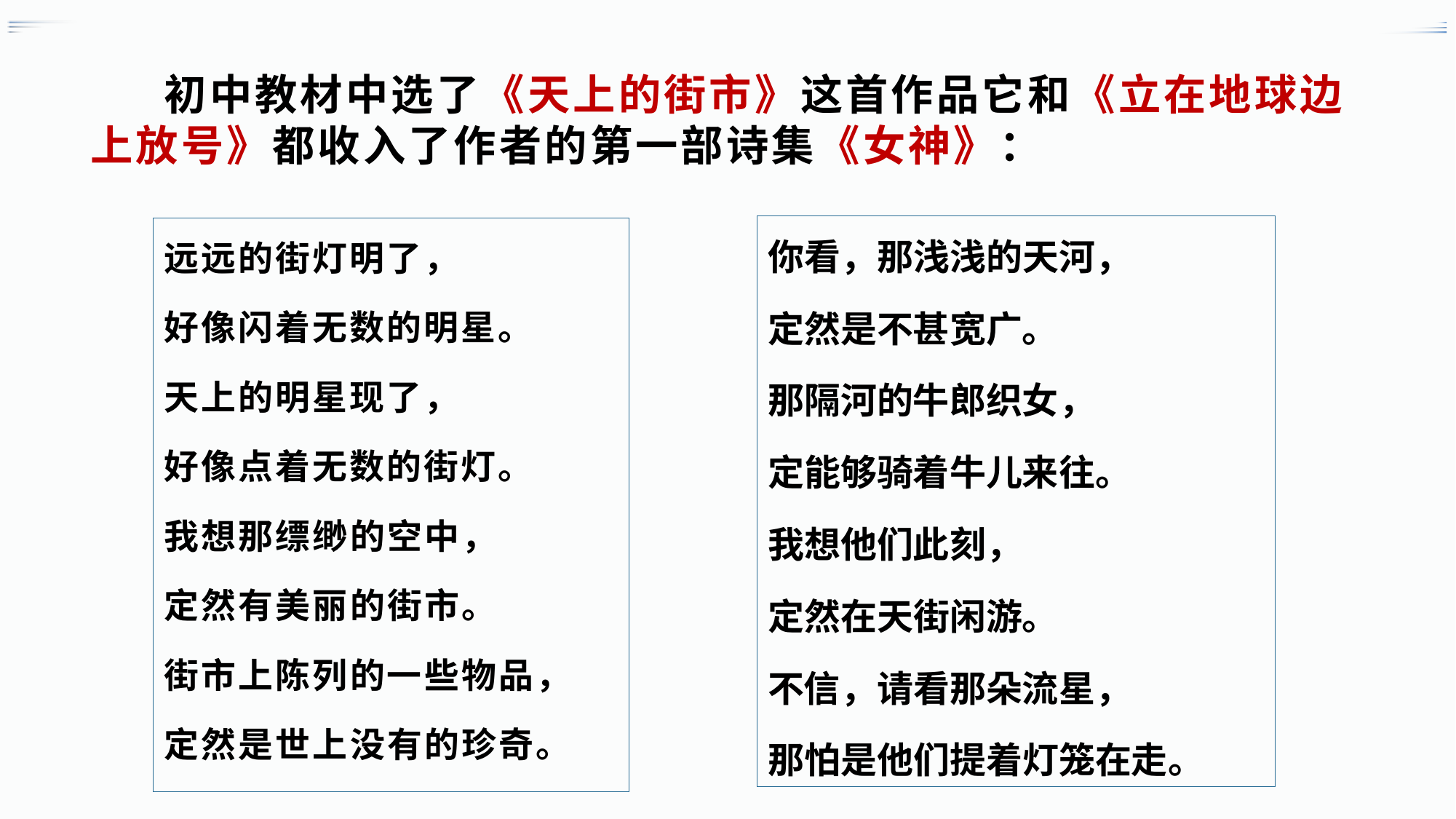

# 初中教材中选了《天上的街市》这首作品它和《立在地球边上放号》都收入了作者的第一部诗集《女神》：
你看，那浅浅的天河，
定然是不甚宽广。
那隔河的牛郎织女，
定能够骑着牛儿来往。
我想他们此刻，
定然在天街闲游。
不信，请看那朵流星，
那怕是他们提着灯笼在走。
远远的街灯明了，
好像闪着无数的明星。
天上的明星现了，
好像点着无数的街灯。
我想那缥缈的空中，
定然有美丽的街市。
街市上陈列的一些物品，
定然是世上没有的珍奇。